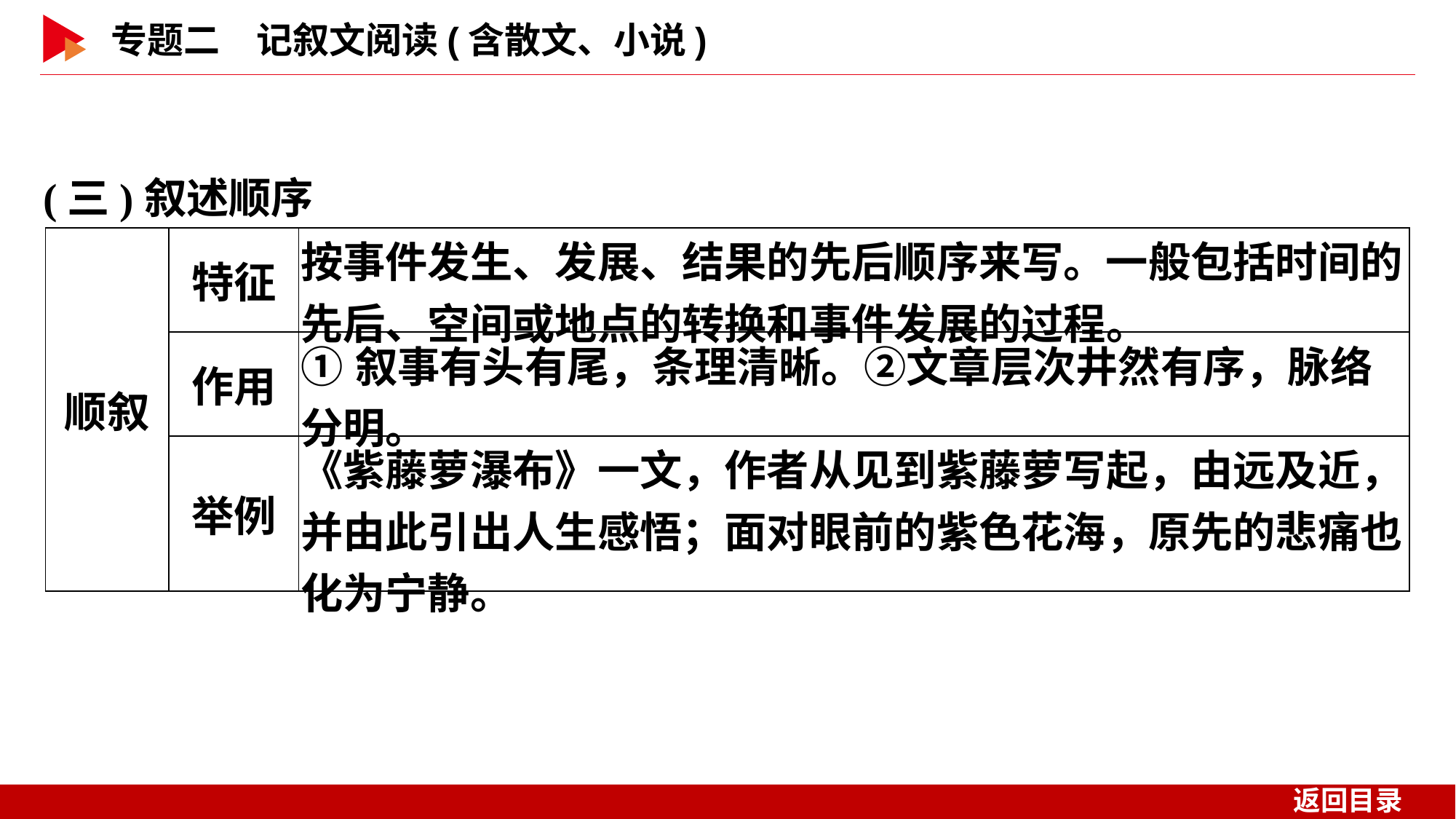

(三)叙述顺序
| 顺叙 | 特征 | 按事件发生、发展、结果的先后顺序来写。一般包括时间的先后、空间或地点的转换和事件发展的过程。 |
| --- | --- | --- |
|  | 作用 | ①叙事有头有尾，条理清晰。②文章层次井然有序，脉络分明。 |
|  | 举例 | 《紫藤萝瀑布》一文，作者从见到紫藤萝写起，由远及近，并由此引出人生感悟；面对眼前的紫色花海，原先的悲痛也化为宁静。 |